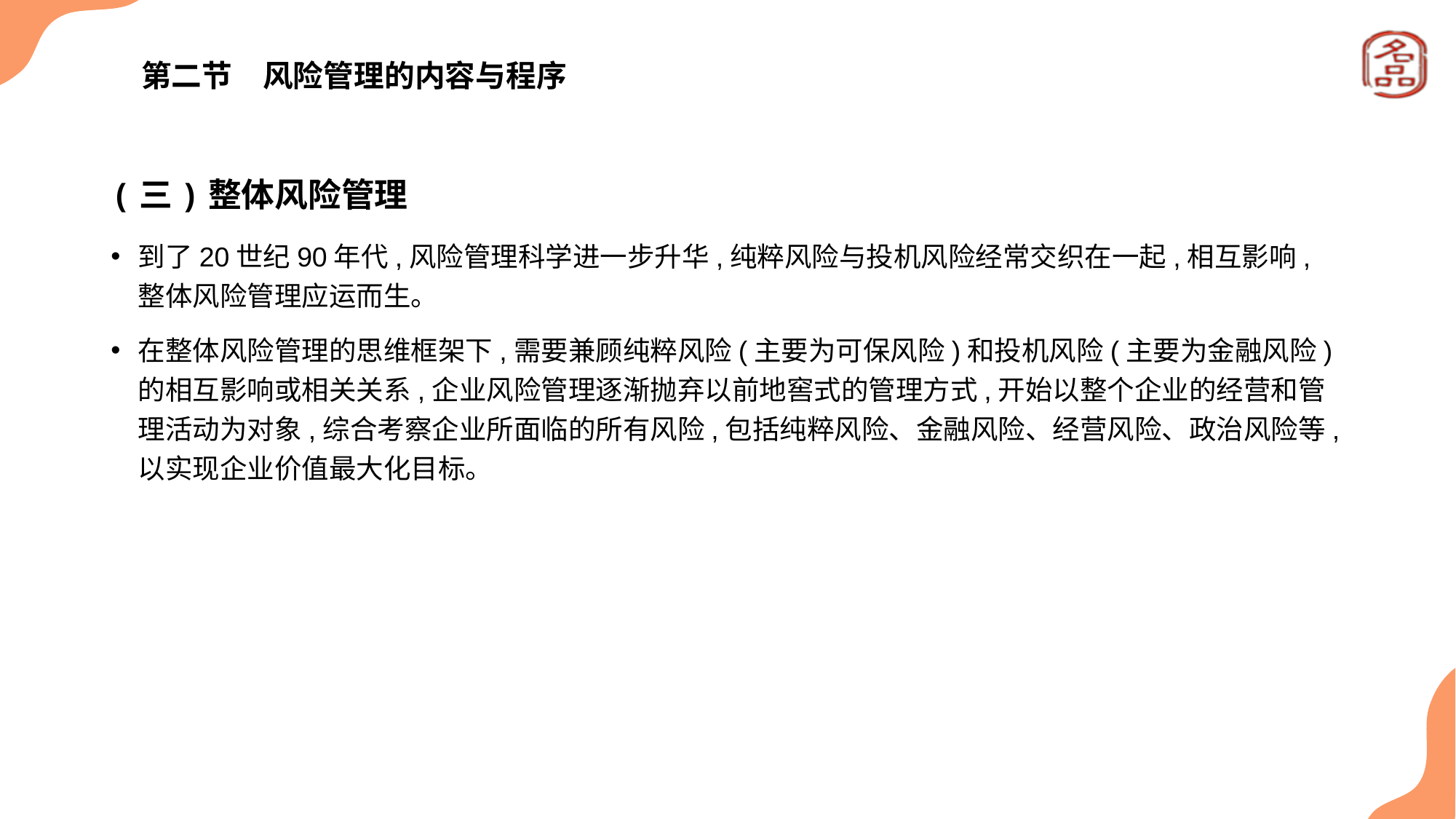

# 第二节　风险管理的内容与程序
(三)整体风险管理
到了20世纪90年代,风险管理科学进一步升华,纯粹风险与投机风险经常交织在一起,相互影响,整体风险管理应运而生。
在整体风险管理的思维框架下,需要兼顾纯粹风险(主要为可保风险)和投机风险(主要为金融风险)的相互影响或相关关系,企业风险管理逐渐抛弃以前地窖式的管理方式,开始以整个企业的经营和管理活动为对象,综合考察企业所面临的所有风险,包括纯粹风险、金融风险、经营风险、政治风险等,以实现企业价值最大化目标。